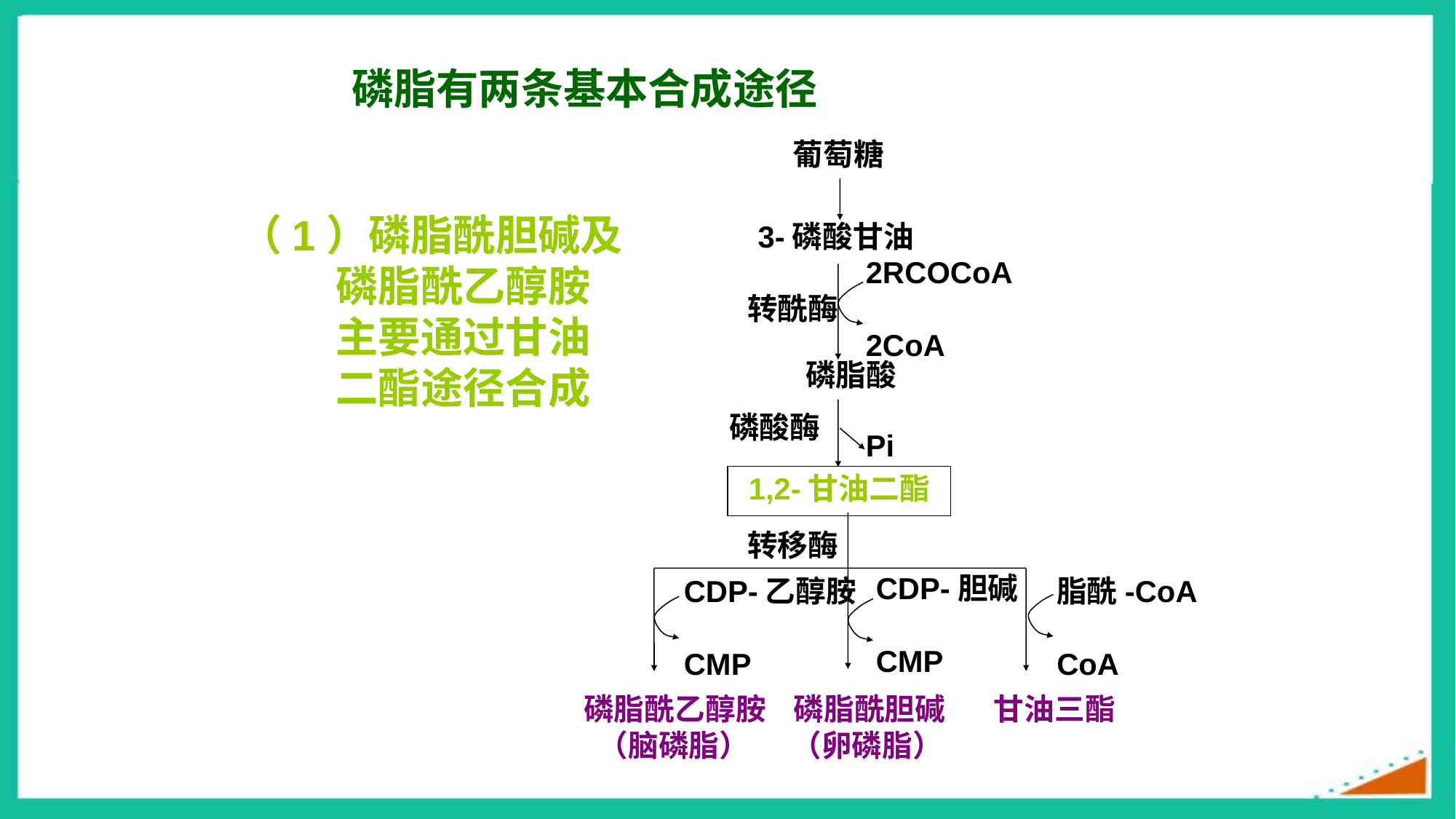

磷脂有两条基本合成途径
葡萄糖

3-磷酸甘油
2RCOCoA

2CoA

转酰酶
  磷脂酸

磷酸酶
Pi

1,2-甘油二酯

转移酶
CDP-胆碱

CMP
CDP-乙醇胺

CMP
脂酰-CoA

CoA

磷脂酰乙醇胺    磷脂酰胆碱       甘油三酯
 （脑磷脂）      （卵磷脂）
（1）磷脂酰胆碱及磷脂酰乙醇胺主要通过甘油二酯途径合成